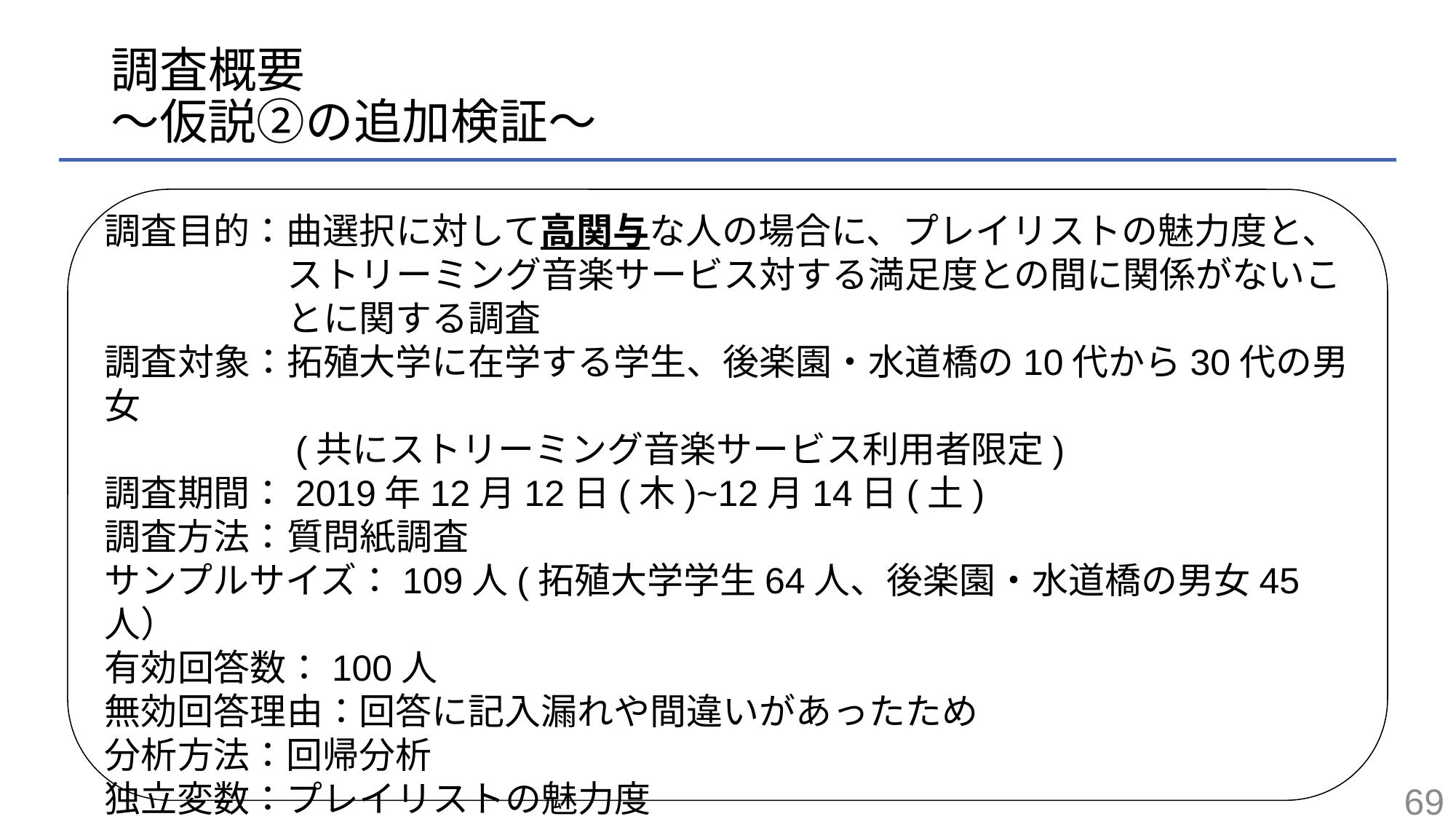

# 調査概要 〜仮説②の追加検証〜

調査目的：曲選択に対して高関与な人の場合に、プレイリストの魅力度と、
　　　　　ストリーミング音楽サービス対する満足度との間に関係がないこ
　　　　　とに関する調査
調査対象：拓殖大学に在学する学生、後楽園・水道橋の10代から30代の男女
　　　　　(共にストリーミング音楽サービス利用者限定)
調査期間：2019年12月12日(木)~12月14日(土)
調査方法：質問紙調査
サンプルサイズ：109人(拓殖大学学生64人、後楽園・水道橋の男女45人）
有効回答数：100人
無効回答理由：回答に記入漏れや間違いがあったため
分析方法：回帰分析
独立変数：プレイリストの魅力度
従属変数：ストリーミング音楽サービス・アプリに対する満足度
69